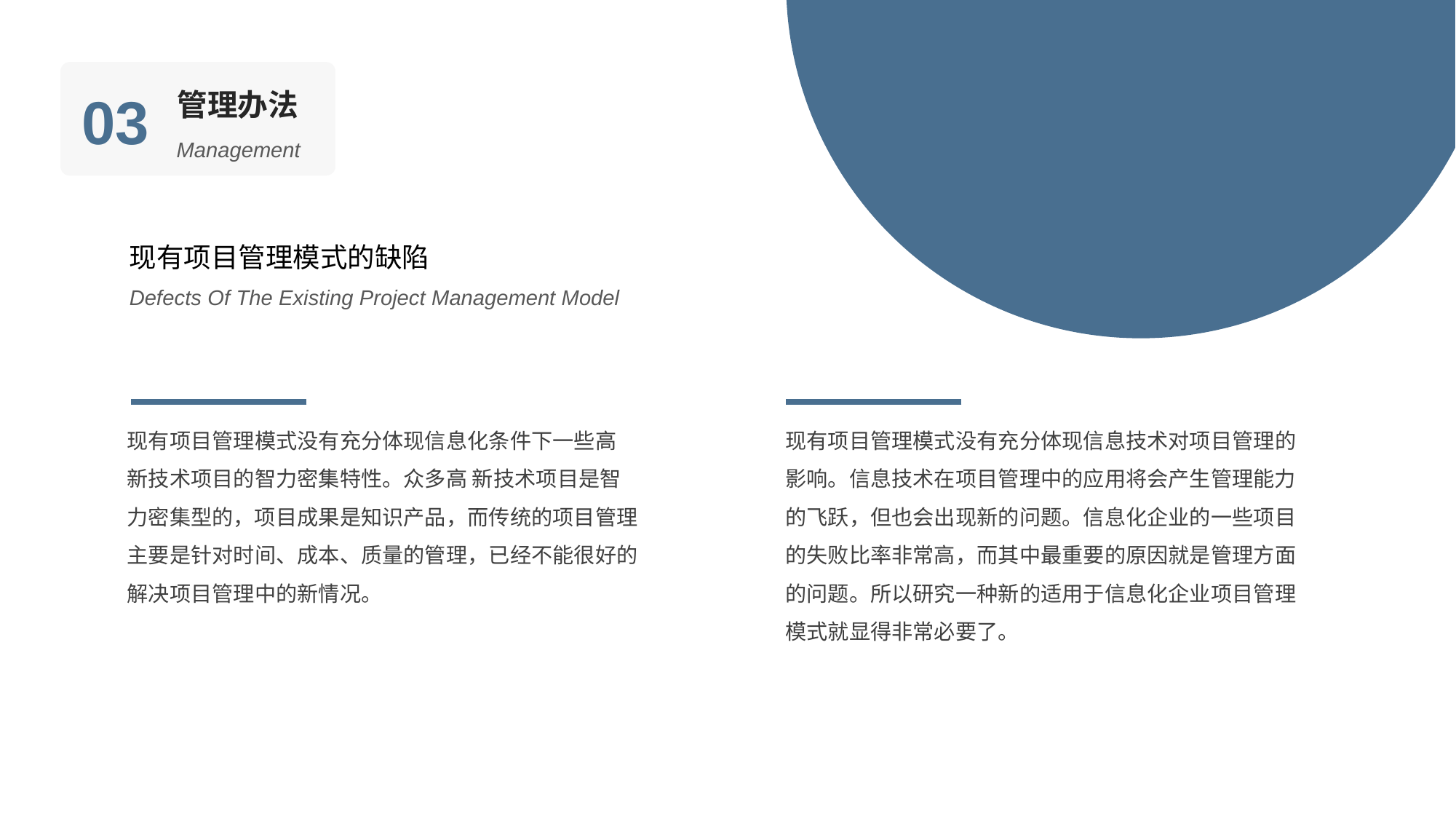

03
管理办法
Management
现有项目管理模式的缺陷
Defects Of The Existing Project Management Model
现有项目管理模式没有充分体现信息化条件下一些高 新技术项目的智力密集特性。众多高 新技术项目是智力密集型的，项目成果是知识产品，而传统的项目管理主要是针对时间、成本、质量的管理，已经不能很好的解决项目管理中的新情况。
现有项目管理模式没有充分体现信息技术对项目管理的影响。信息技术在项目管理中的应用将会产生管理能力的飞跃，但也会出现新的问题。信息化企业的一些项目的失败比率非常高，而其中最重要的原因就是管理方面的问题。所以研究一种新的适用于信息化企业项目管理模式就显得非常必要了。